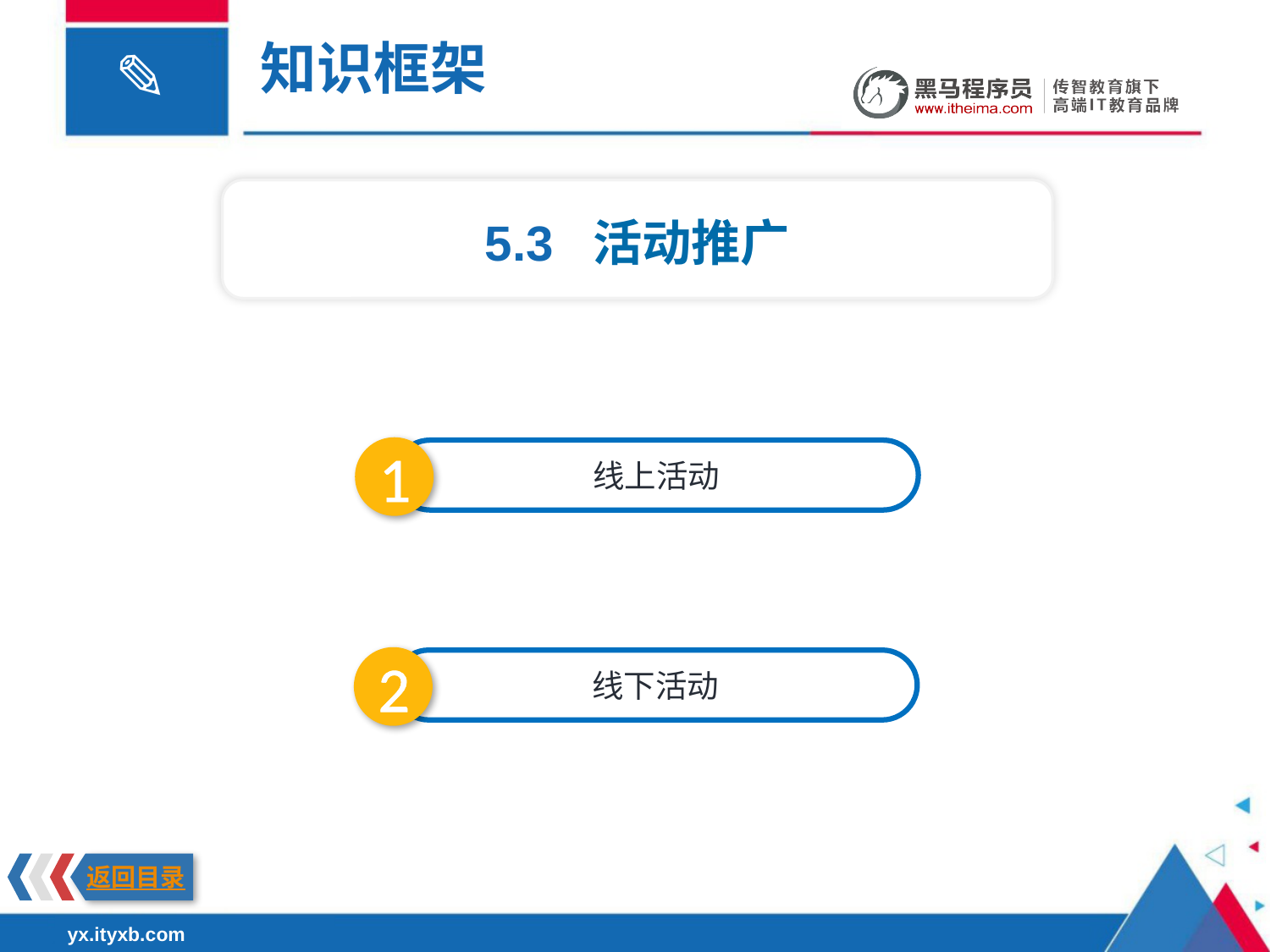

知识框架

5.3  活动推广
1
线上活动
2
线下活动

返回目录